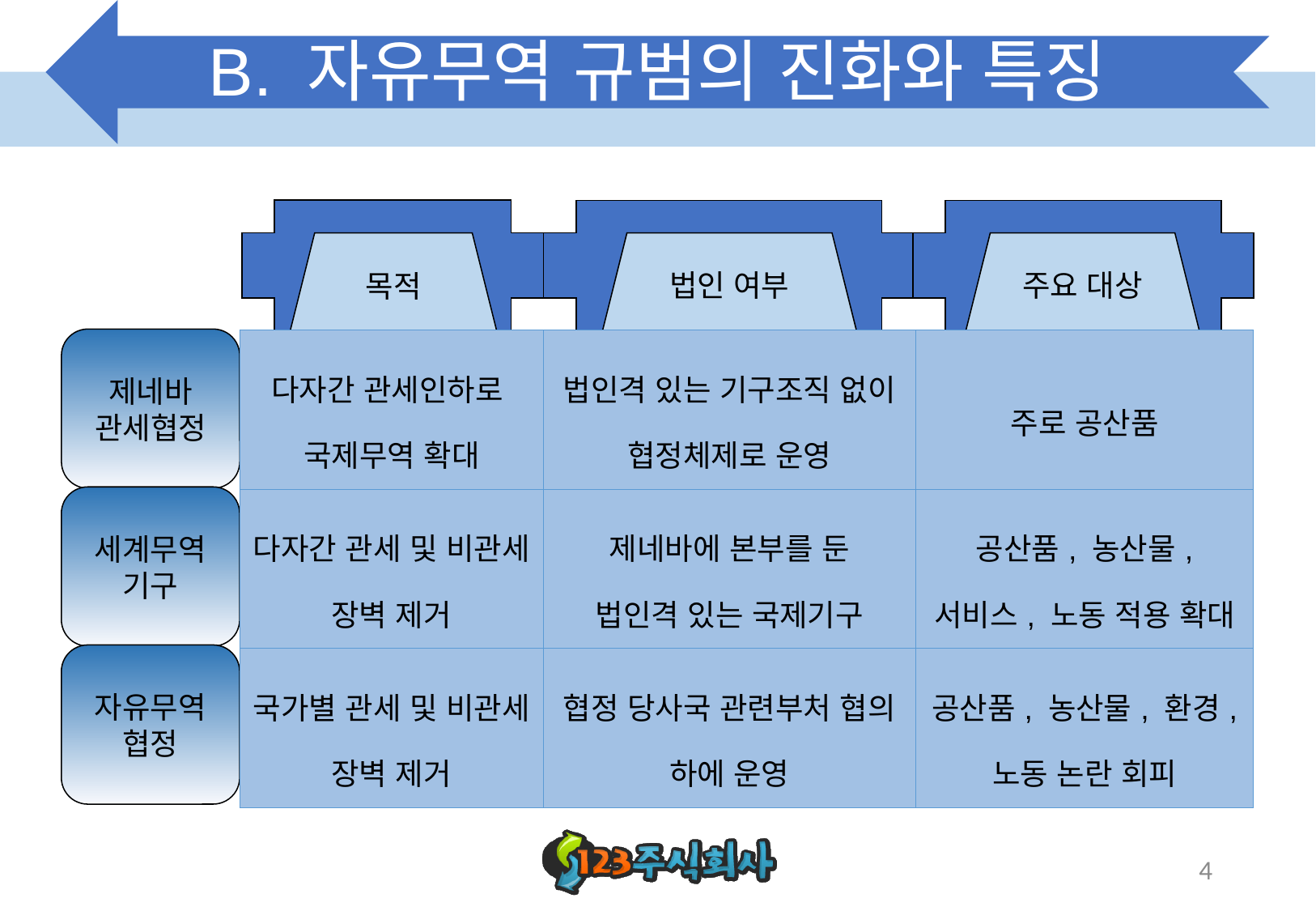

# B. 자유무역 규범의 진화와 특징

법인 여부
주요 대상
목적
제네바
관세협정
| 다자간 관세인하로 국제무역 확대 | 법인격 있는 기구조직 없이 협정체제로 운영 | 주로 공산품 |
| --- | --- | --- |
| 다자간 관세 및 비관세 장벽 제거 | 제네바에 본부를 둔 법인격 있는 국제기구 | 공산품, 농산물, 서비스, 노동 적용 확대 |
| 국가별 관세 및 비관세 장벽 제거 | 협정 당사국 관련부처 협의 하에 운영 | 공산품, 농산물, 환경, 노동 논란 회피 |
세계무역
기구
자유무역
협정
4